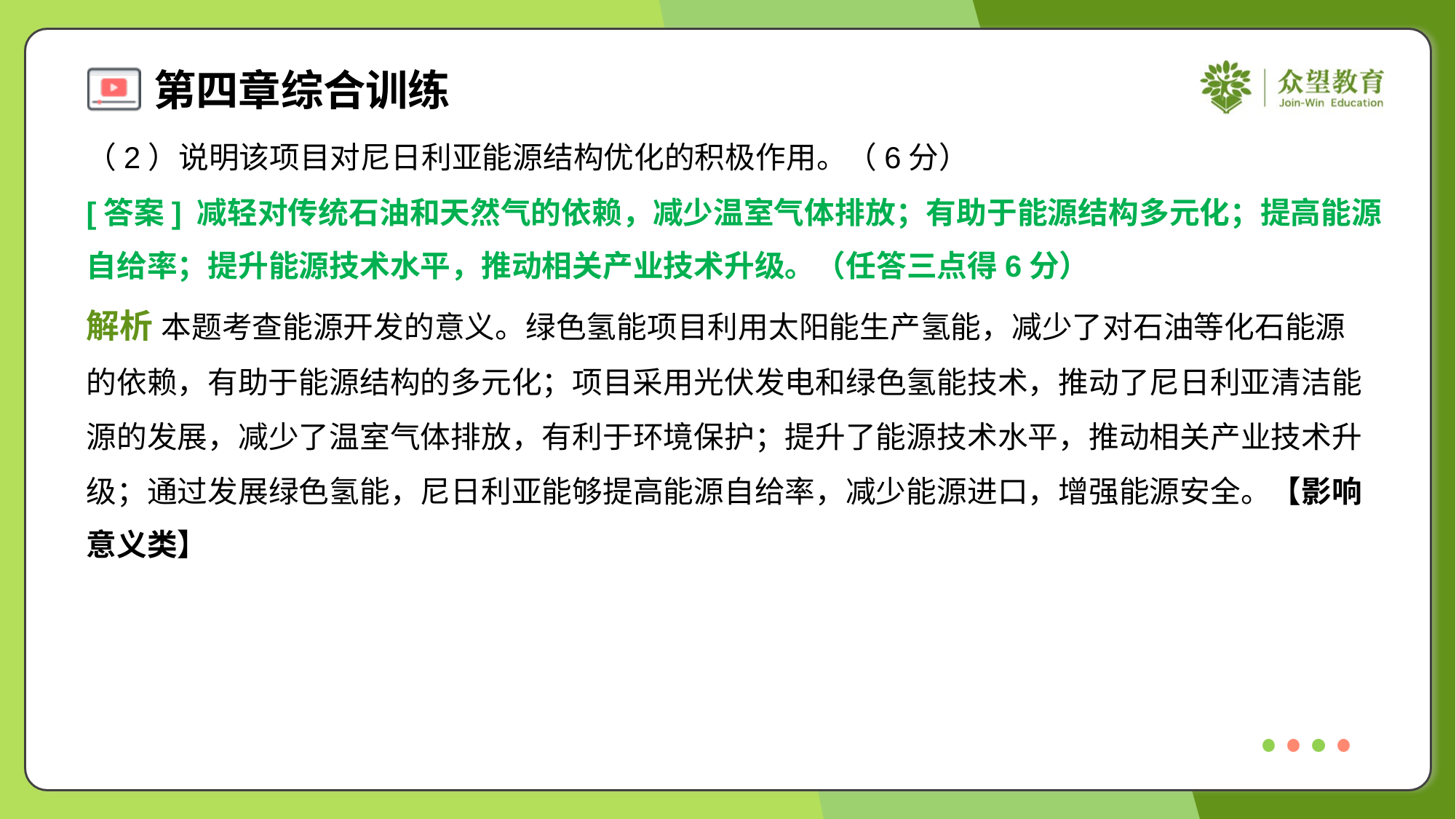

（2）说明该项目对尼日利亚能源结构优化的积极作用。（6分）
[答案] 减轻对传统石油和天然气的依赖，减少温室气体排放；有助于能源结构多元化；提高能源
自给率；提升能源技术水平，推动相关产业技术升级。（任答三点得6分）
解析 本题考查能源开发的意义。绿色氢能项目利用太阳能生产氢能，减少了对石油等化石能源
的依赖，有助于能源结构的多元化；项目采用光伏发电和绿色氢能技术，推动了尼日利亚清洁能
源的发展，减少了温室气体排放，有利于环境保护；提升了能源技术水平，推动相关产业技术升
级；通过发展绿色氢能，尼日利亚能够提高能源自给率，减少能源进口，增强能源安全。【影响
意义类】